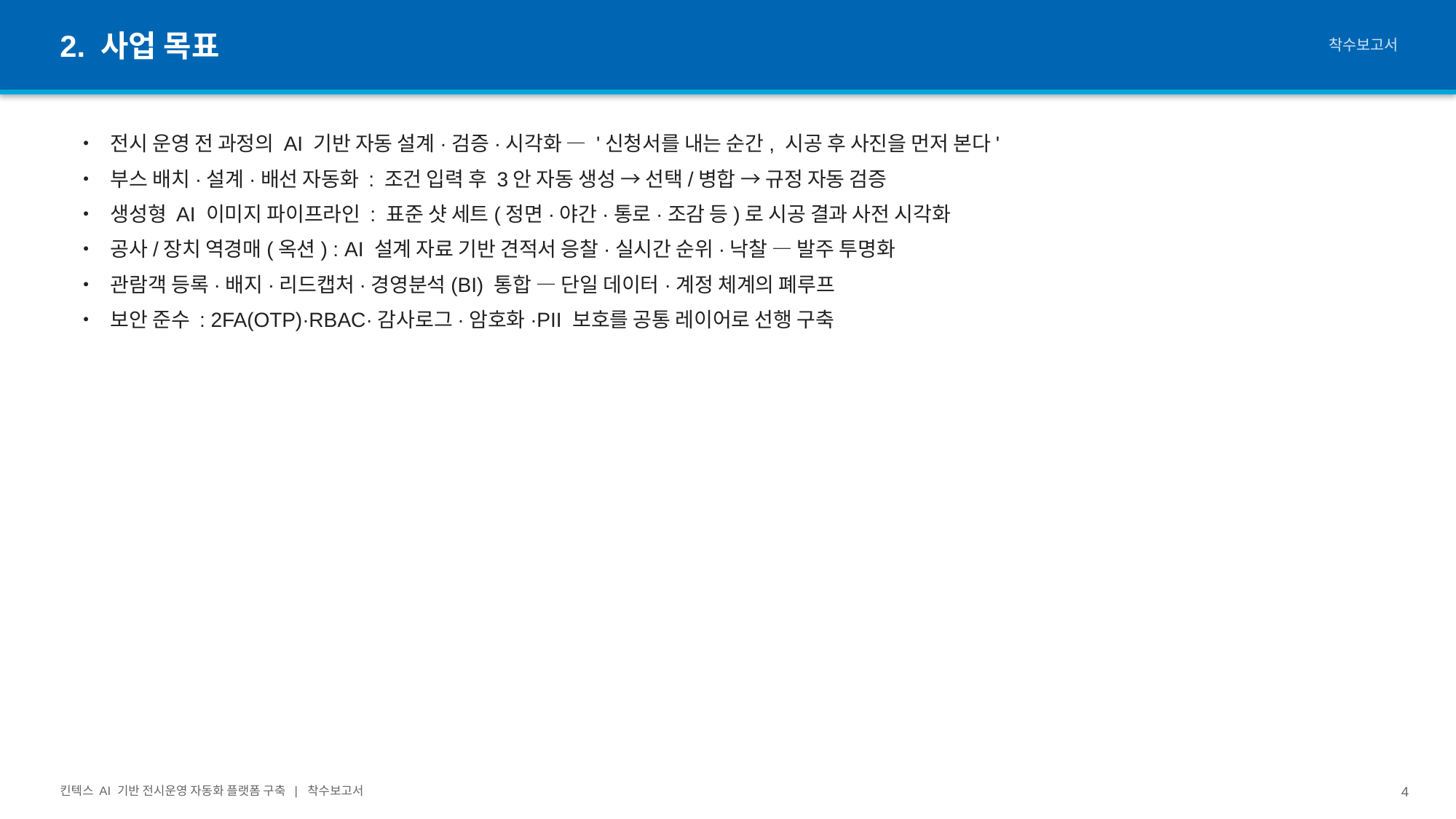

2. 사업 목표
착수보고서

•  전시 운영 전 과정의 AI 기반 자동 설계·검증·시각화 — '신청서를 내는 순간, 시공 후 사진을 먼저 본다'
•  부스 배치·설계·배선 자동화 : 조건 입력 후 3안 자동 생성 → 선택/병합 → 규정 자동 검증
•  생성형 AI 이미지 파이프라인 : 표준 샷 세트(정면·야간·통로·조감 등)로 시공 결과 사전 시각화
•  공사/장치 역경매(옥션) : AI 설계 자료 기반 견적서 응찰·실시간 순위·낙찰 — 발주 투명화
•  관람객 등록·배지·리드캡처·경영분석(BI) 통합 — 단일 데이터·계정 체계의 폐루프
•  보안 준수 : 2FA(OTP)·RBAC·감사로그·암호화·PII 보호를 공통 레이어로 선행 구축
킨텍스 AI 기반 전시운영 자동화 플랫폼 구축  |  착수보고서
4